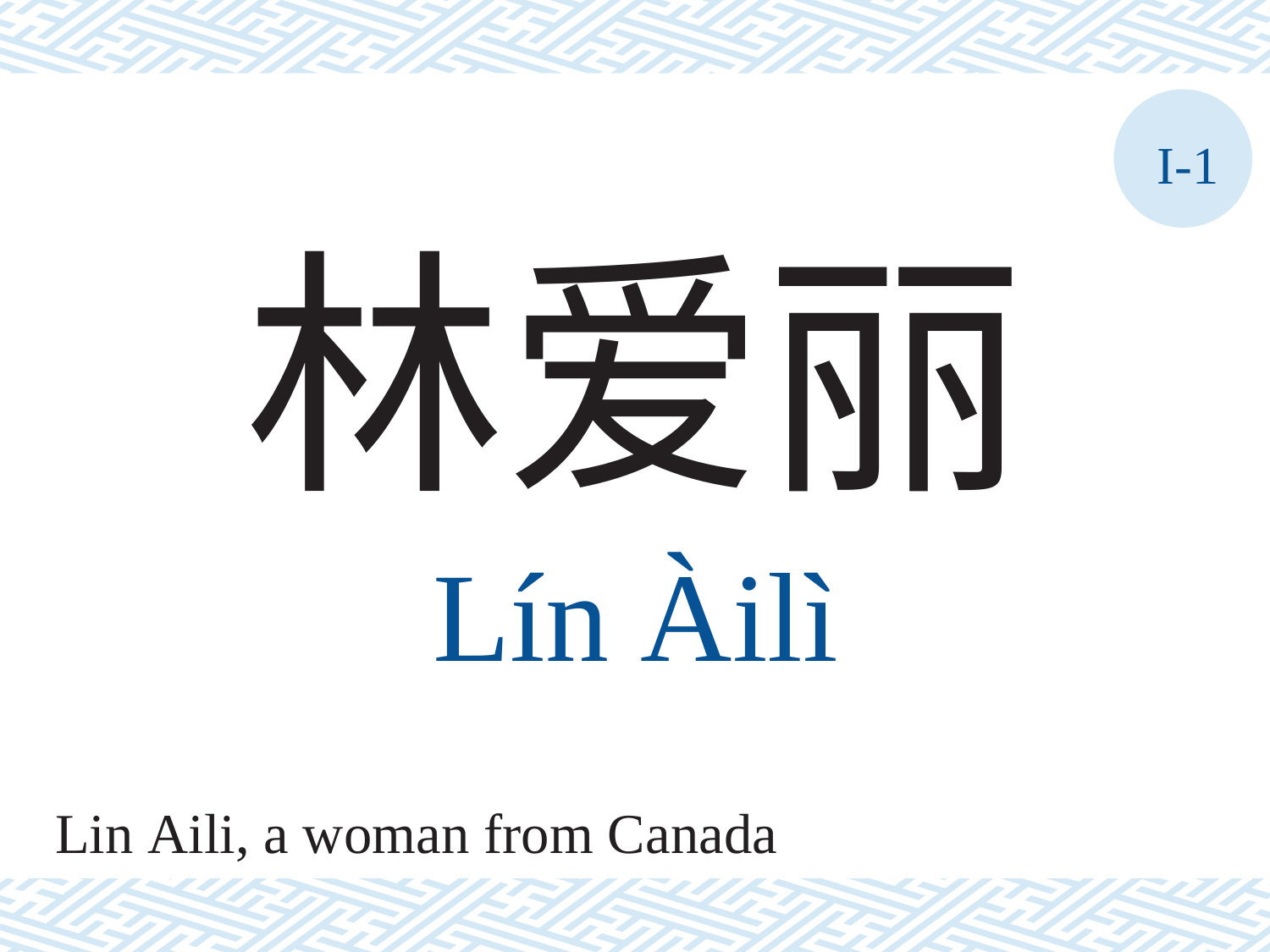

I-1
林爱丽
Lín	Àilì
Lin Aili, a woman from Canada